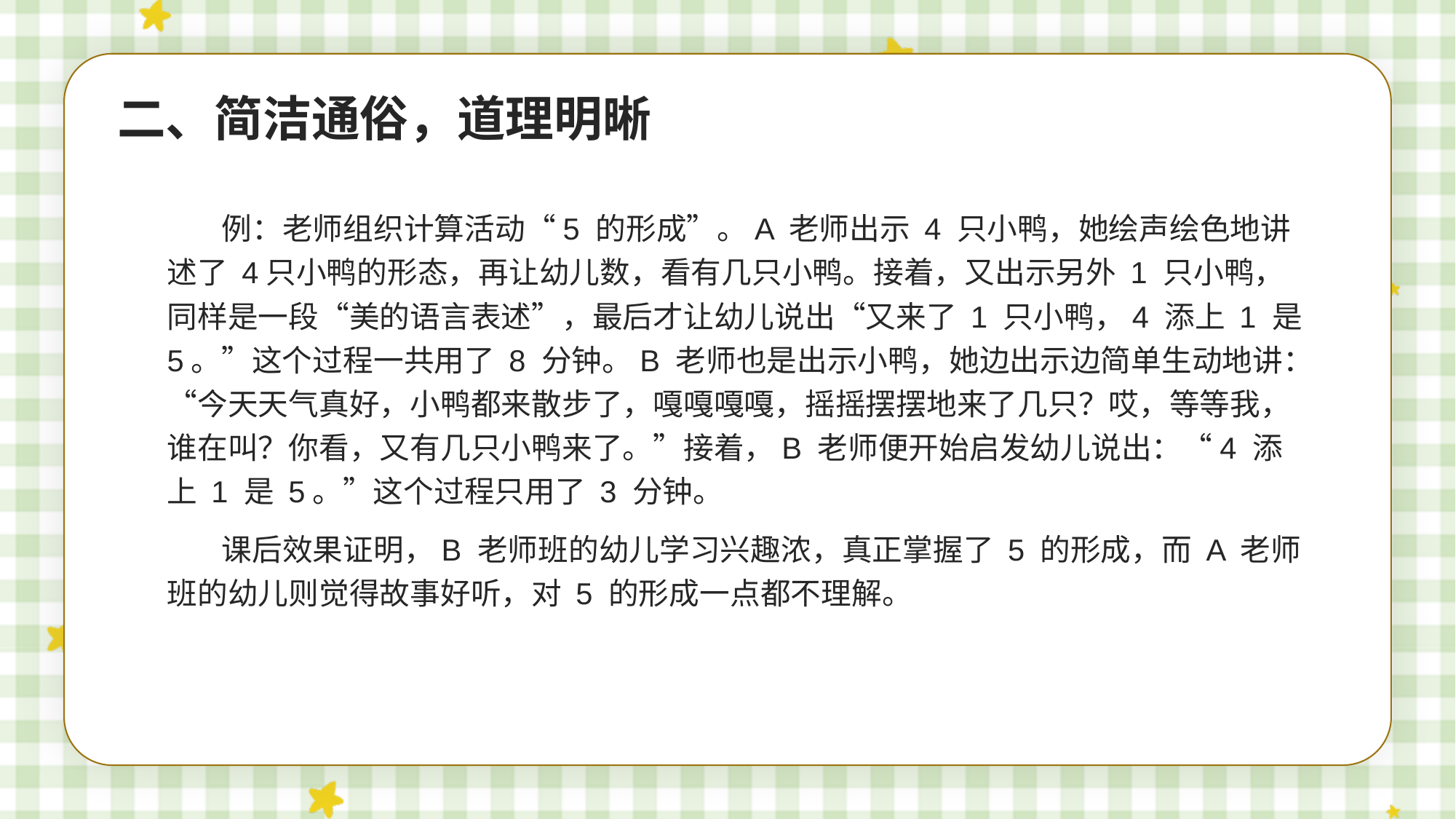

二、简洁通俗，道理明晰
例：老师组织计算活动“5 的形成”。A 老师出示 4 只小鸭，她绘声绘色地讲述了 4只小鸭的形态，再让幼儿数，看有几只小鸭。接着，又出示另外 1 只小鸭，同样是一段“美的语言表述”，最后才让幼儿说出“又来了 1 只小鸭，4 添上 1 是 5。”这个过程一共用了 8 分钟。B 老师也是出示小鸭，她边出示边简单生动地讲：“今天天气真好，小鸭都来散步了，嘎嘎嘎嘎，摇摇摆摆地来了几只？哎，等等我，谁在叫？你看，又有几只小鸭来了。”接着，B 老师便开始启发幼儿说出：“4 添上 1 是 5。”这个过程只用了 3 分钟。
课后效果证明，B 老师班的幼儿学习兴趣浓，真正掌握了 5 的形成，而 A 老师班的幼儿则觉得故事好听，对 5 的形成一点都不理解。